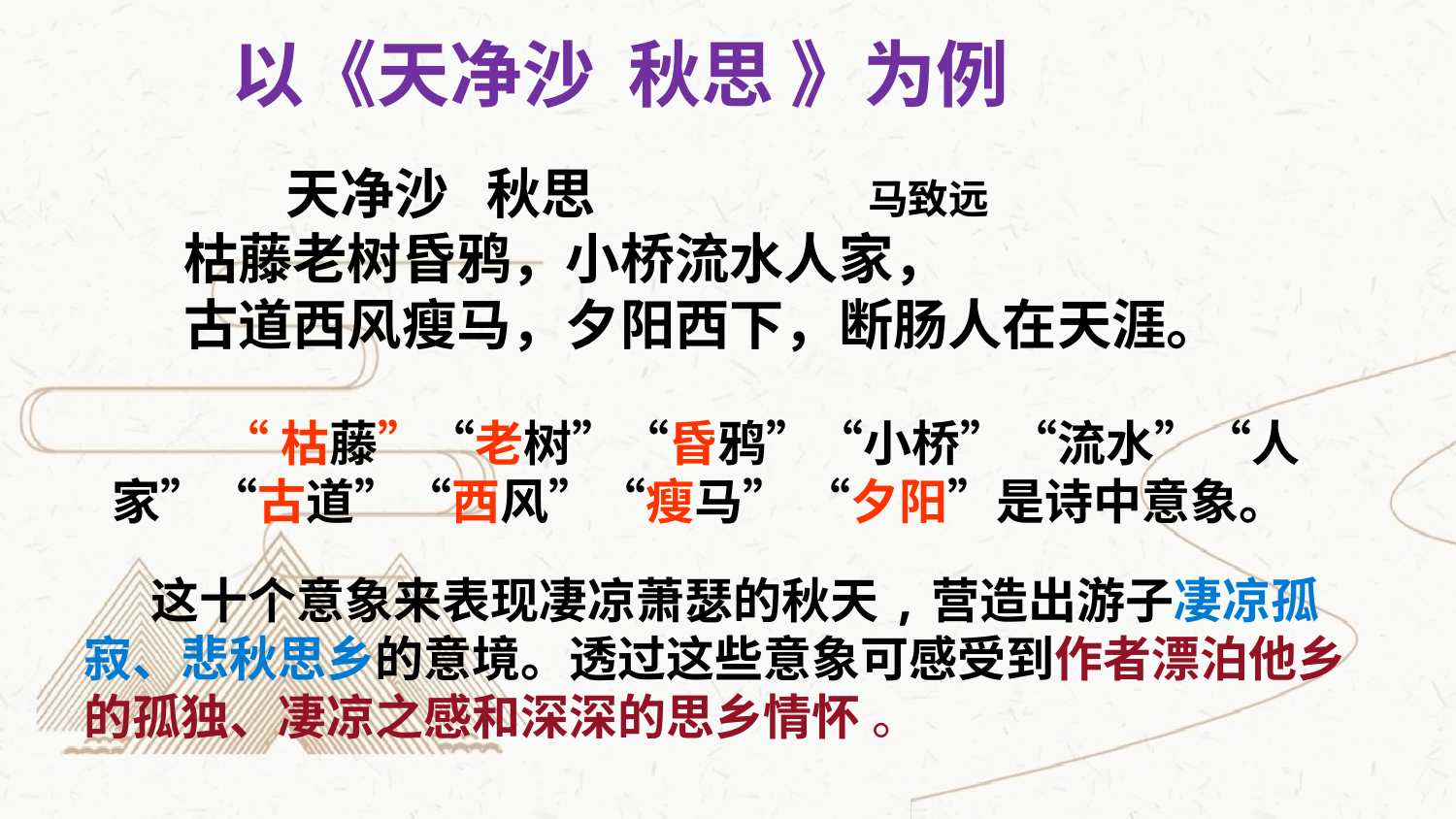

以《天净沙  秋思 》为例
                     天净沙   秋思                      马致远
枯藤老树昏鸦，小桥流水人家，
古道西风瘦马，夕阳西下，断肠人在天涯。

          “枯藤”“老树”“昏鸦”“小桥”“流水”“人家”“古道”“西风”“瘦马” “夕阳”是诗中意象。
     这十个意象来表现凄凉萧瑟的秋天,营造出游子凄凉孤寂、悲秋思乡的意境。透过这些意象可感受到作者漂泊他乡的孤独、凄凉之感和深深的思乡情怀 。